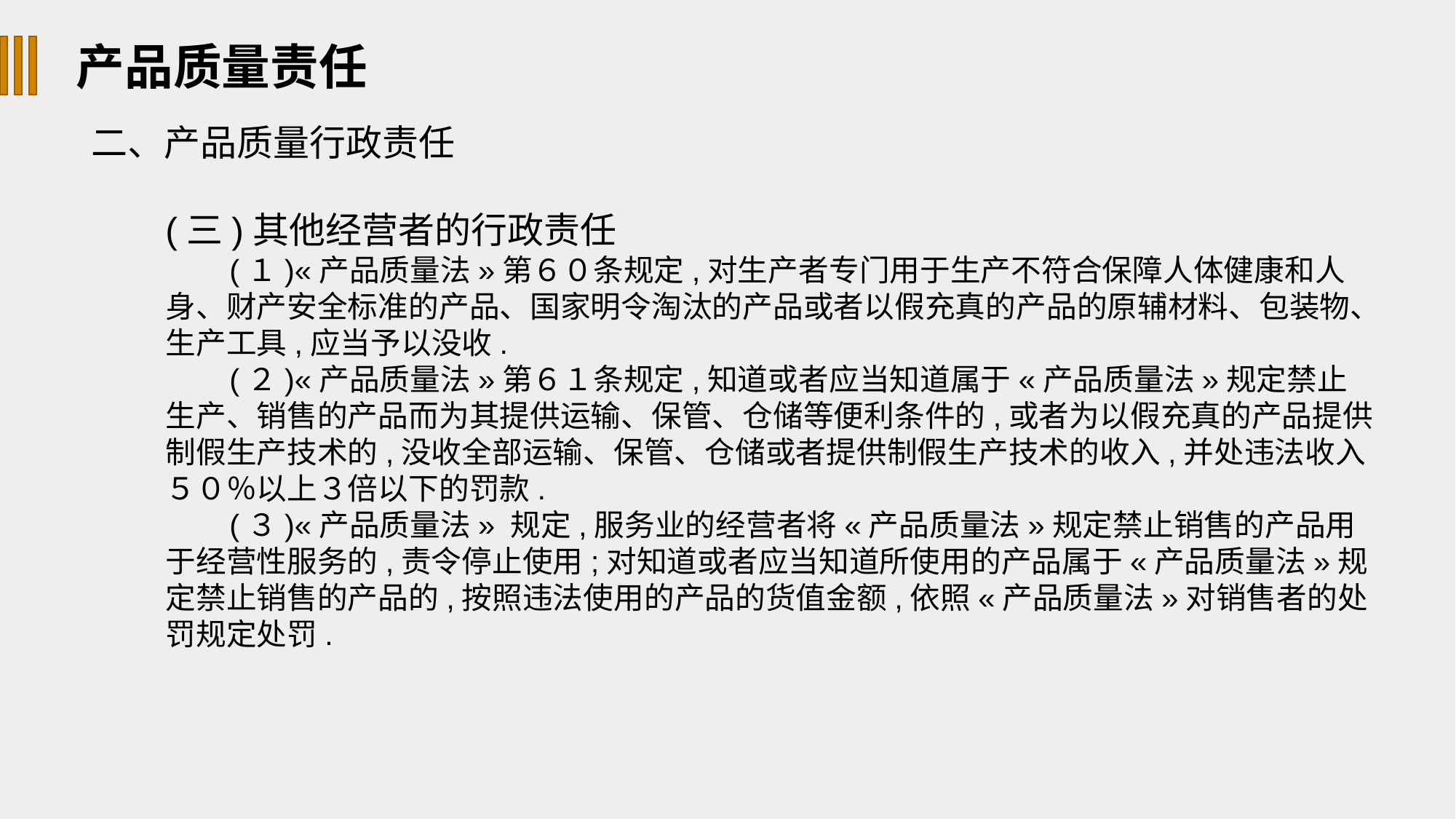

产品质量责任

二、产品质量行政责任

(三)其他经营者的行政责任
(１)«产品质量法»第６０条规定,对生产者专门用于生产不符合保障人体健康和人身、财产安全标准的产品、国家明令淘汰的产品或者以假充真的产品的原辅材料、包装物、生产工具,应当予以没收.
(２)«产品质量法»第６１条规定,知道或者应当知道属于«产品质量法»规定禁止生产、销售的产品而为其提供运输、保管、仓储等便利条件的,或者为以假充真的产品提供制假生产技术的,没收全部运输、保管、仓储或者提供制假生产技术的收入,并处违法收入５０％以上３倍以下的罚款.
(３)«产品质量法» 规定,服务业的经营者将«产品质量法»规定禁止销售的产品用于经营性服务的,责令停止使用;对知道或者应当知道所使用的产品属于«产品质量法»规定禁止销售的产品的,按照违法使用的产品的货值金额,依照«产品质量法»对销售者的处罚规定处罚.